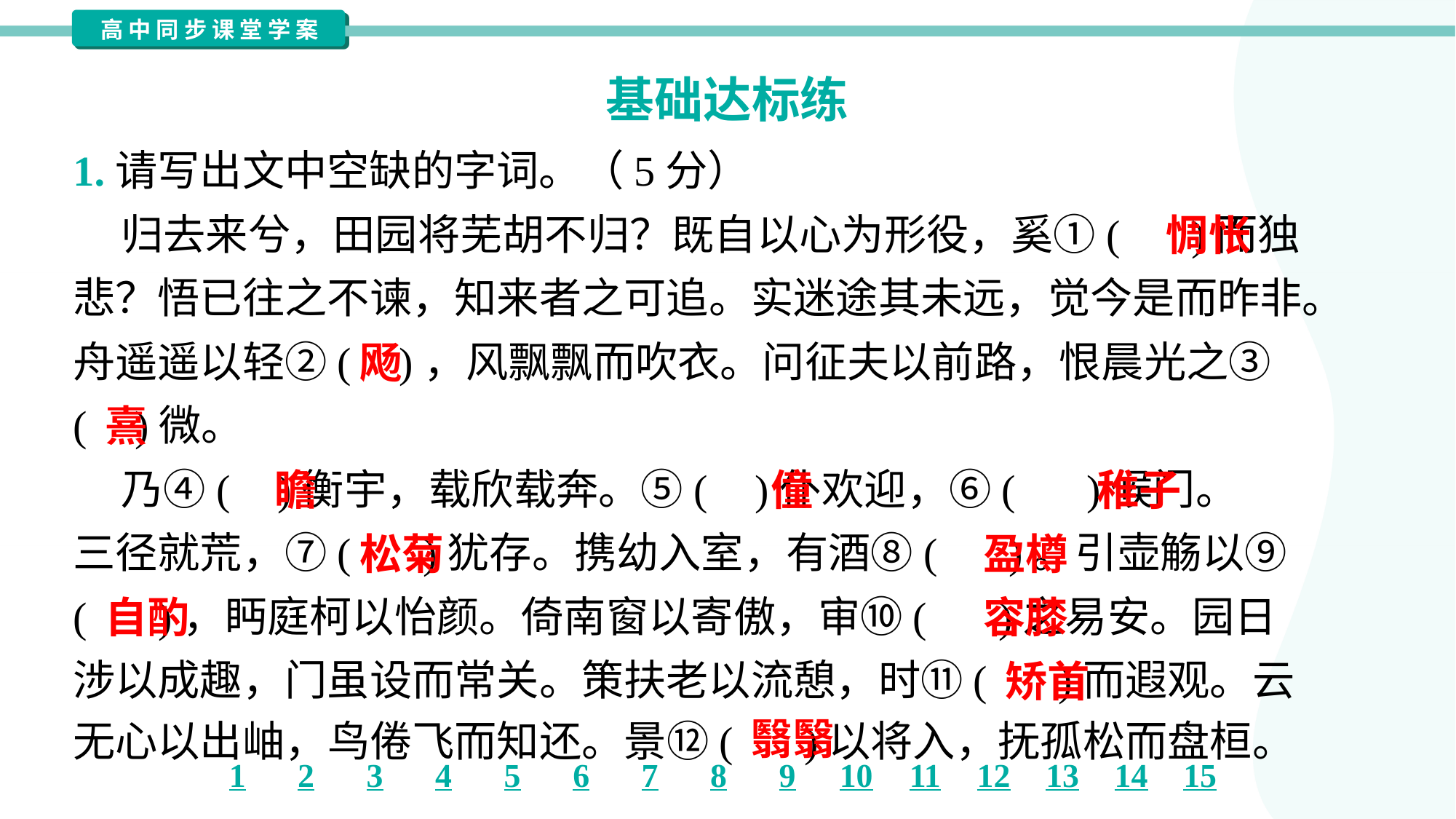

基础达标练
1.请写出文中空缺的字词。（5分）
    归去来兮，田园将芜胡不归？既自以心为形役，奚①(      )而独
悲？悟已往之不谏，知来者之可追。实迷途其未远，觉今是而昨非。
舟遥遥以轻②(    )，风飘飘而吹衣。问征夫以前路，恨晨光之③
(    )微。
    乃④(    )衡宇，载欣载奔。⑤(    )仆欢迎，⑥(      )候门。
三径就荒，⑦(      )犹存。携幼入室，有酒⑧(      )。引壶觞以⑨
(      )，眄庭柯以怡颜。倚南窗以寄傲，审⑩(      )之易安。园日
涉以成趣，门虽设而常关。策扶老以流憩，时⑪(      )而遐观。云
无心以出岫，鸟倦飞而知还。景⑫(      )以将入，抚孤松而盘桓。
惆怅
飏
熹
瞻
僮
稚子
松菊
盈樽
自酌
容膝
矫首
翳翳